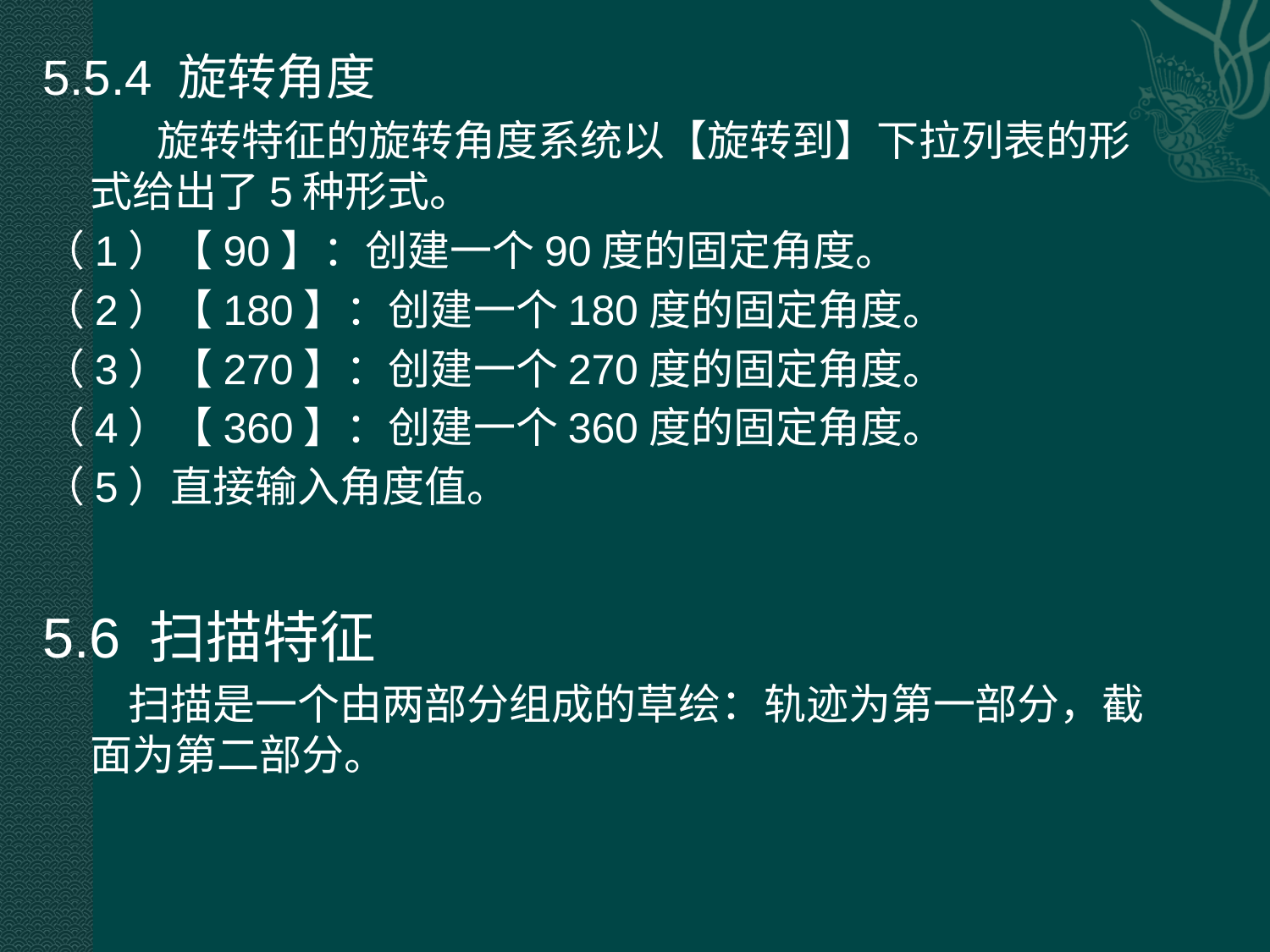

5.5.4 旋转角度
           旋转特征的旋转角度系统以【旋转到】下拉列表的形式给出了5种形式。
（1）【90】：创建一个90度的固定角度。
（2）【180】：创建一个180度的固定角度。
（3）【270】：创建一个270度的固定角度。
（4）【360】：创建一个360度的固定角度。
（5）直接输入角度值。

5.6 扫描特征
        扫描是一个由两部分组成的草绘：轨迹为第一部分，截面为第二部分。